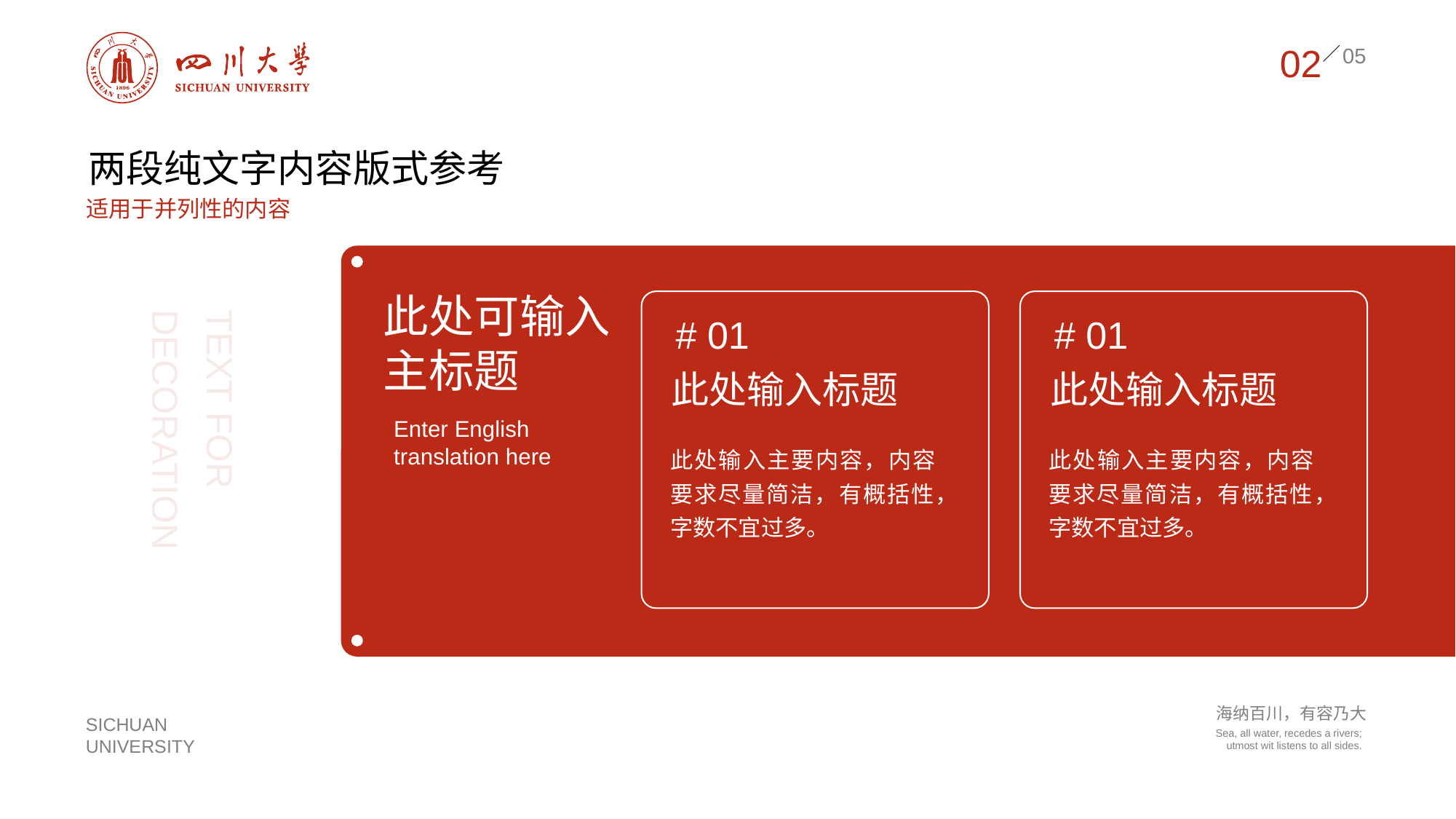

02
两段纯文字内容版式参考
适用于并列性的内容

此处可输入
主标题

# 01
# 01
此处输入标题
此处输入标题
Text for
decoration
Enter English
translation here
此处输入主要内容，内容要求尽量简洁，有概括性，字数不宜过多。
此处输入主要内容，内容要求尽量简洁，有概括性，字数不宜过多。